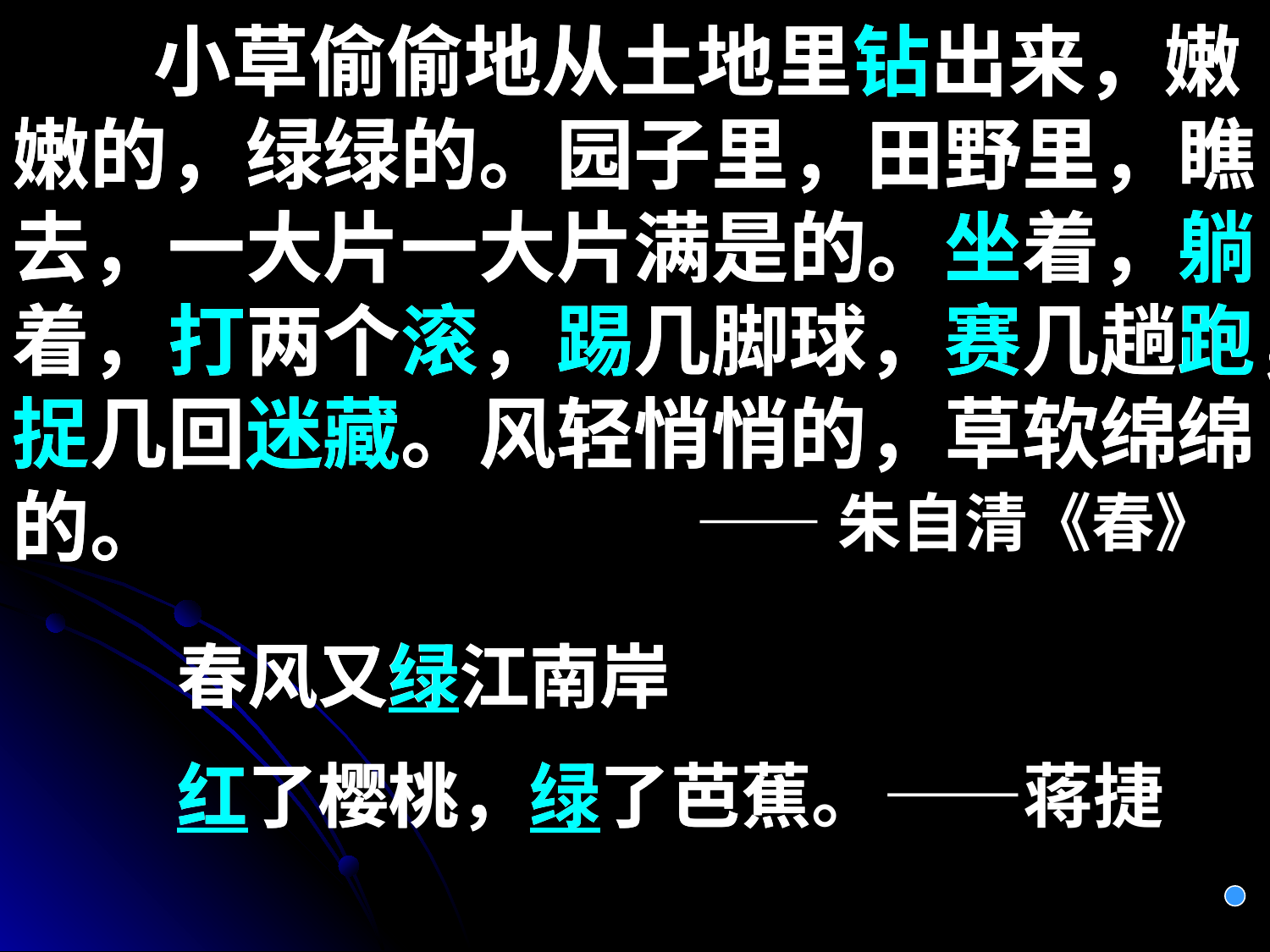

小草偷偷地从土地里钻出来，嫩嫩的，绿绿的。园子里，田野里，瞧去，一大片一大片满是的。坐着，躺着，打两个滚，踢几脚球，赛几趟跑，捉几回迷藏。风轻悄悄的，草软绵绵的。
       小草偷偷地从土地里钻出来，嫩嫩的，绿绿的。园子里，田野里，瞧去，一大片一大片满是的。坐着，躺着，打两个滚，踢几脚球，赛几趟跑，捉几回迷藏。风轻悄悄的，草软绵绵的。
——朱自清《春》
春风又绿江南岸
红了樱桃，绿了芭蕉
春风又绿江南岸
红了樱桃，绿了芭蕉。——蒋捷